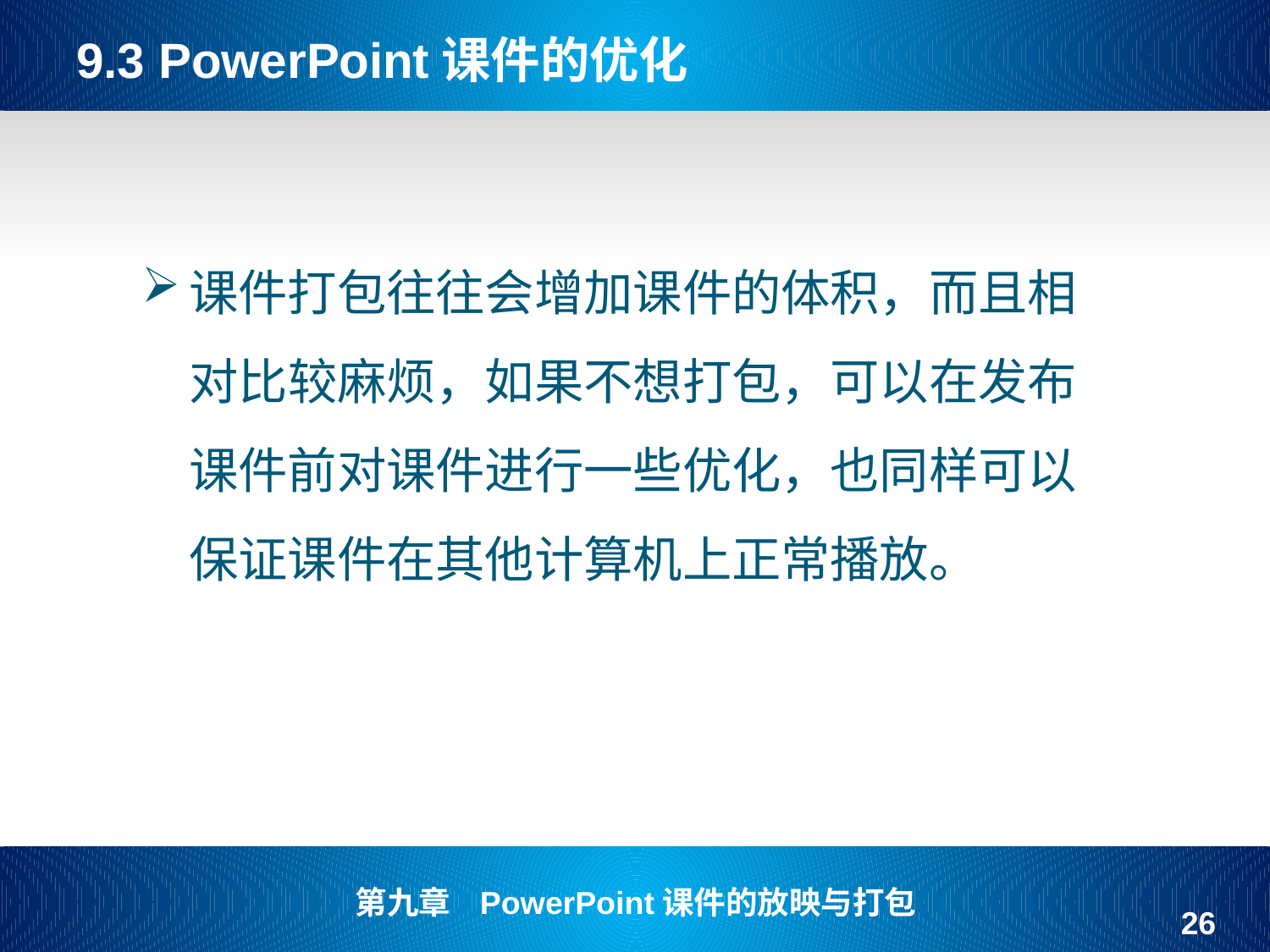

# 9.3 PowerPoint课件的优化
课件打包往往会增加课件的体积，而且相对比较麻烦，如果不想打包，可以在发布课件前对课件进行一些优化，也同样可以保证课件在其他计算机上正常播放。

26